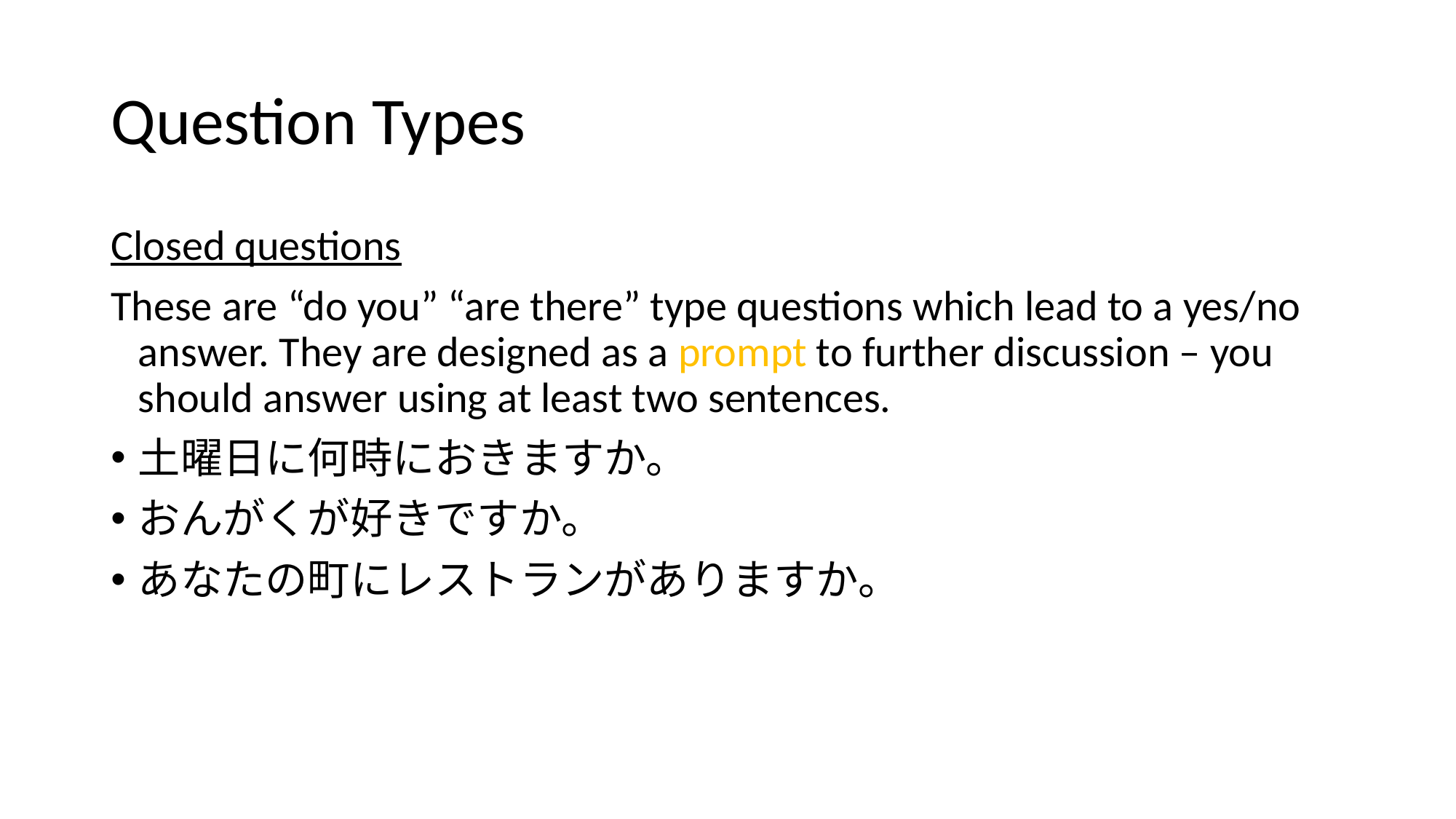

# Question Types
Closed questions
These are “do you” “are there” type questions which lead to a yes/no answer. They are designed as a prompt to further discussion – you should answer using at least two sentences.
土曜日に何時におきますか。
おんがくが好きですか。
あなたの町にレストランがありますか。